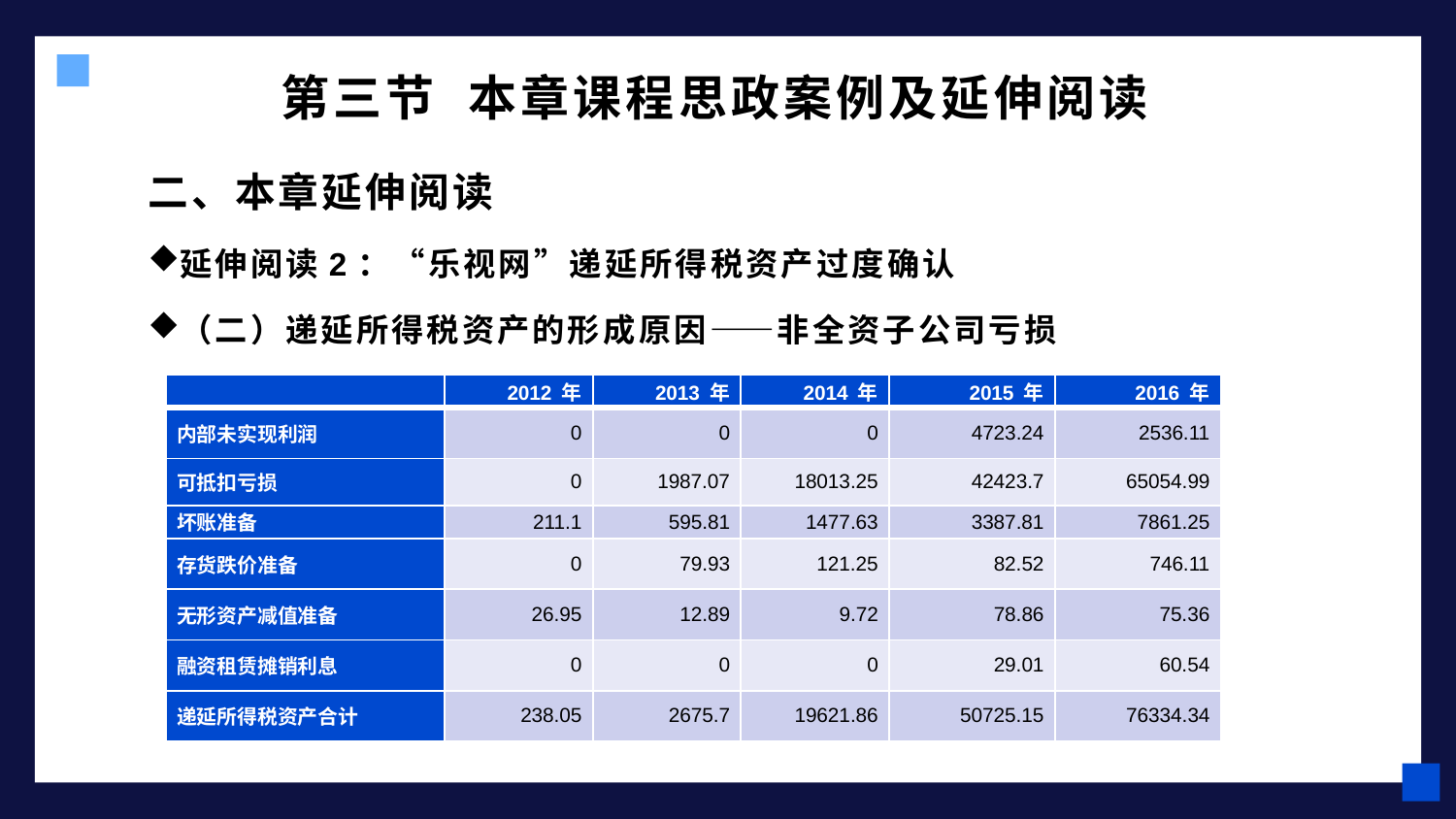

# 第三节  本章课程思政案例及延伸阅读
二、本章延伸阅读
延伸阅读2：“乐视网”递延所得税资产过度确认
（二）递延所得税资产的形成原因——非全资子公司亏损

|  | 2012 年 | 2013 年 | 2014 年 | 2015 年 | 2016 年 |
| --- | --- | --- | --- | --- | --- |
| 内部未实现利润 | 0 | 0 | 0 | 4723.24 | 2536.11 |
| 可抵扣亏损 | 0 | 1987.07 | 18013.25 | 42423.7 | 65054.99 |
| 坏账准备 | 211.1 | 595.81 | 1477.63 | 3387.81 | 7861.25 |
| 存货跌价准备 | 0 | 79.93 | 121.25 | 82.52 | 746.11 |
| 无形资产减值准备 | 26.95 | 12.89 | 9.72 | 78.86 | 75.36 |
| 融资租赁摊销利息 | 0 | 0 | 0 | 29.01 | 60.54 |
| 递延所得税资产合计 | 238.05 | 2675.7 | 19621.86 | 50725.15 | 76334.34 |